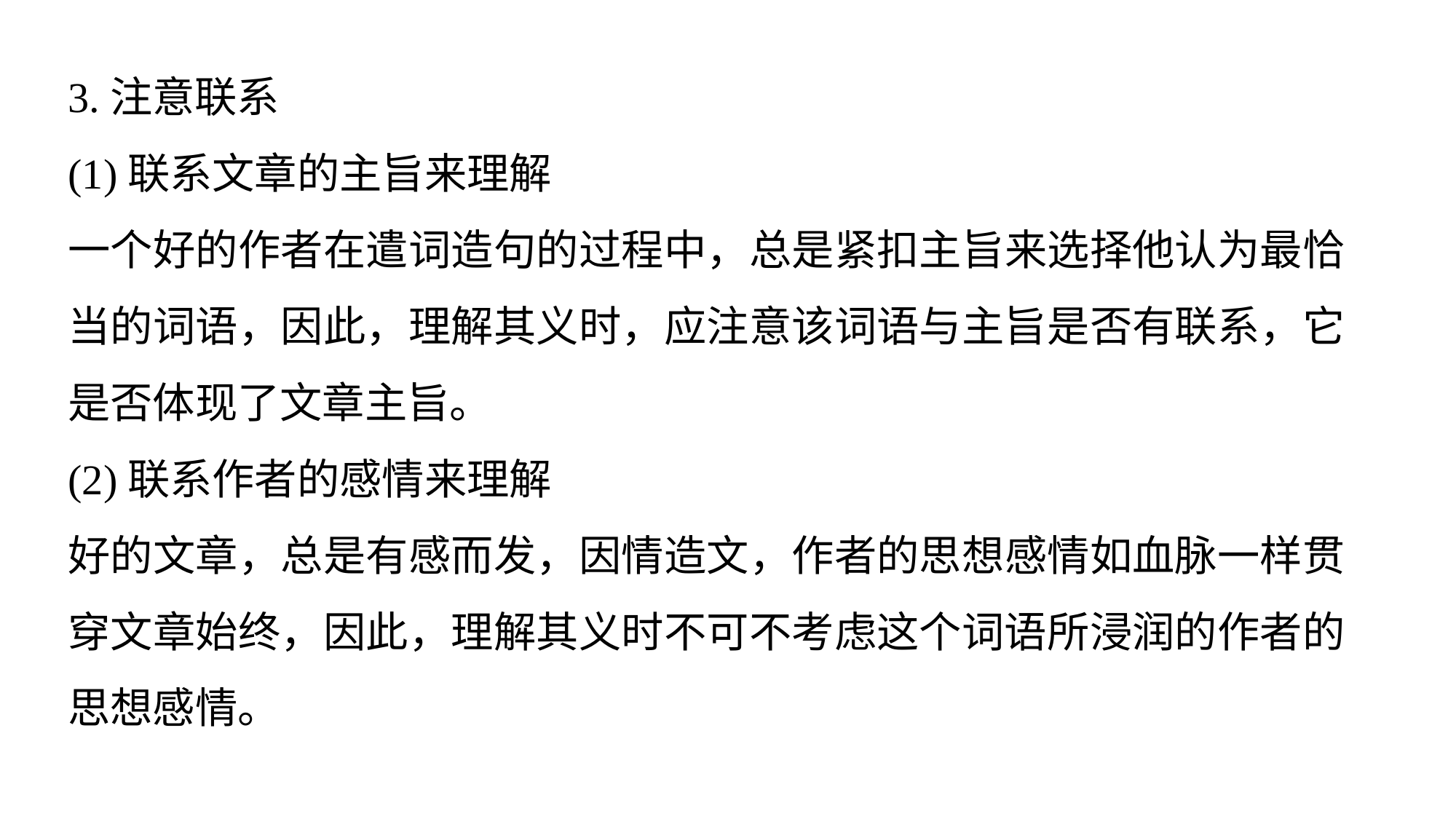

3.注意联系
(1)联系文章的主旨来理解
一个好的作者在遣词造句的过程中，总是紧扣主旨来选择他认为最恰当的词语，因此，理解其义时，应注意该词语与主旨是否有联系，它是否体现了文章主旨。
(2)联系作者的感情来理解
好的文章，总是有感而发，因情造文，作者的思想感情如血脉一样贯穿文章始终，因此，理解其义时不可不考虑这个词语所浸润的作者的思想感情。